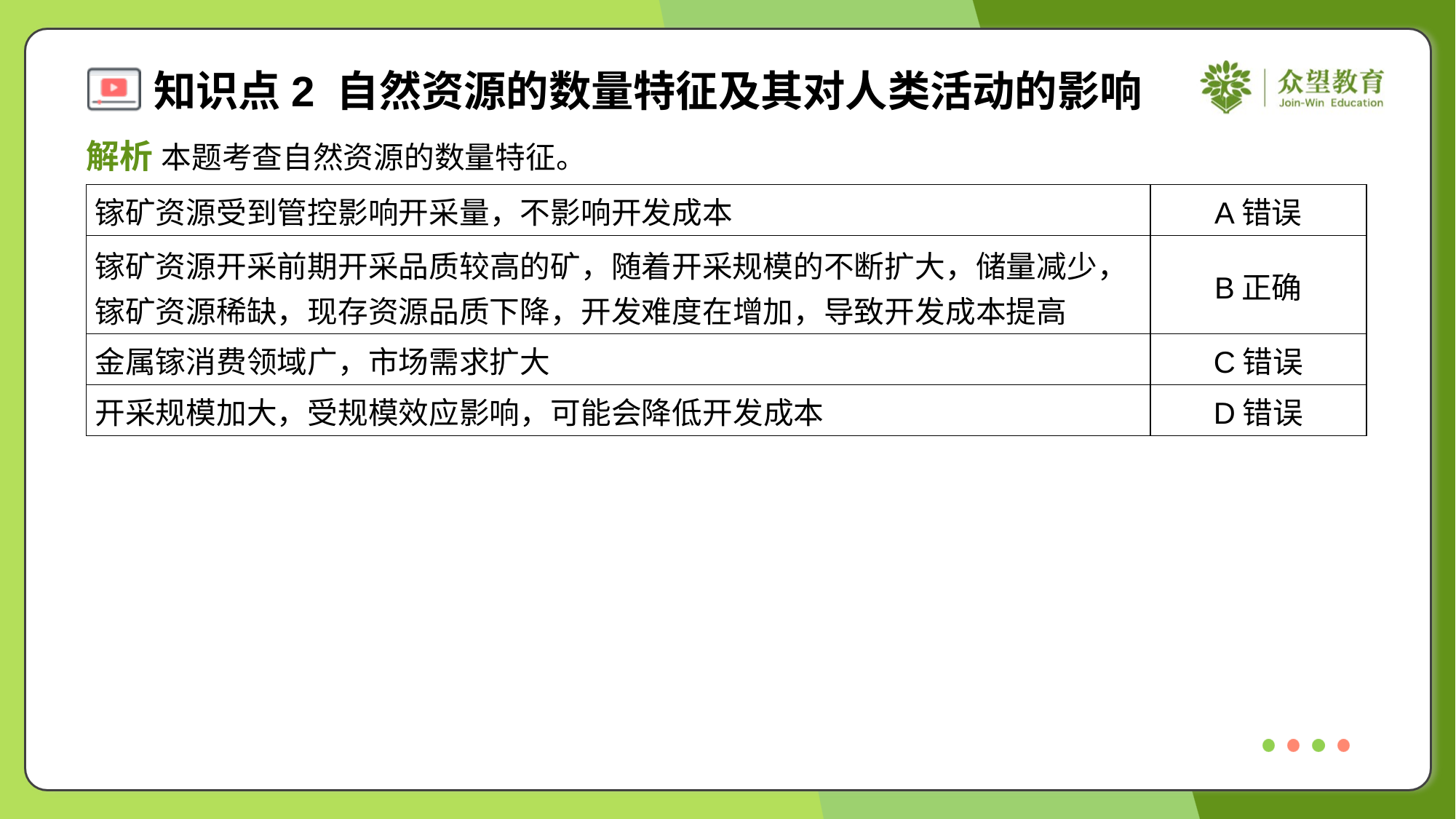

解析 本题考查自然资源的数量特征。
| 镓矿资源受到管控影响开采量，不影响开发成本 | A错误 |
| --- | --- |
| 镓矿资源开采前期开采品质较高的矿，随着开采规模的不断扩大，储量减少， 镓矿资源稀缺，现存资源品质下降，开发难度在增加，导致开发成本提高 | B正确 |
| 金属镓消费领域广，市场需求扩大 | C错误 |
| 开采规模加大，受规模效应影响，可能会降低开发成本 | D错误 |